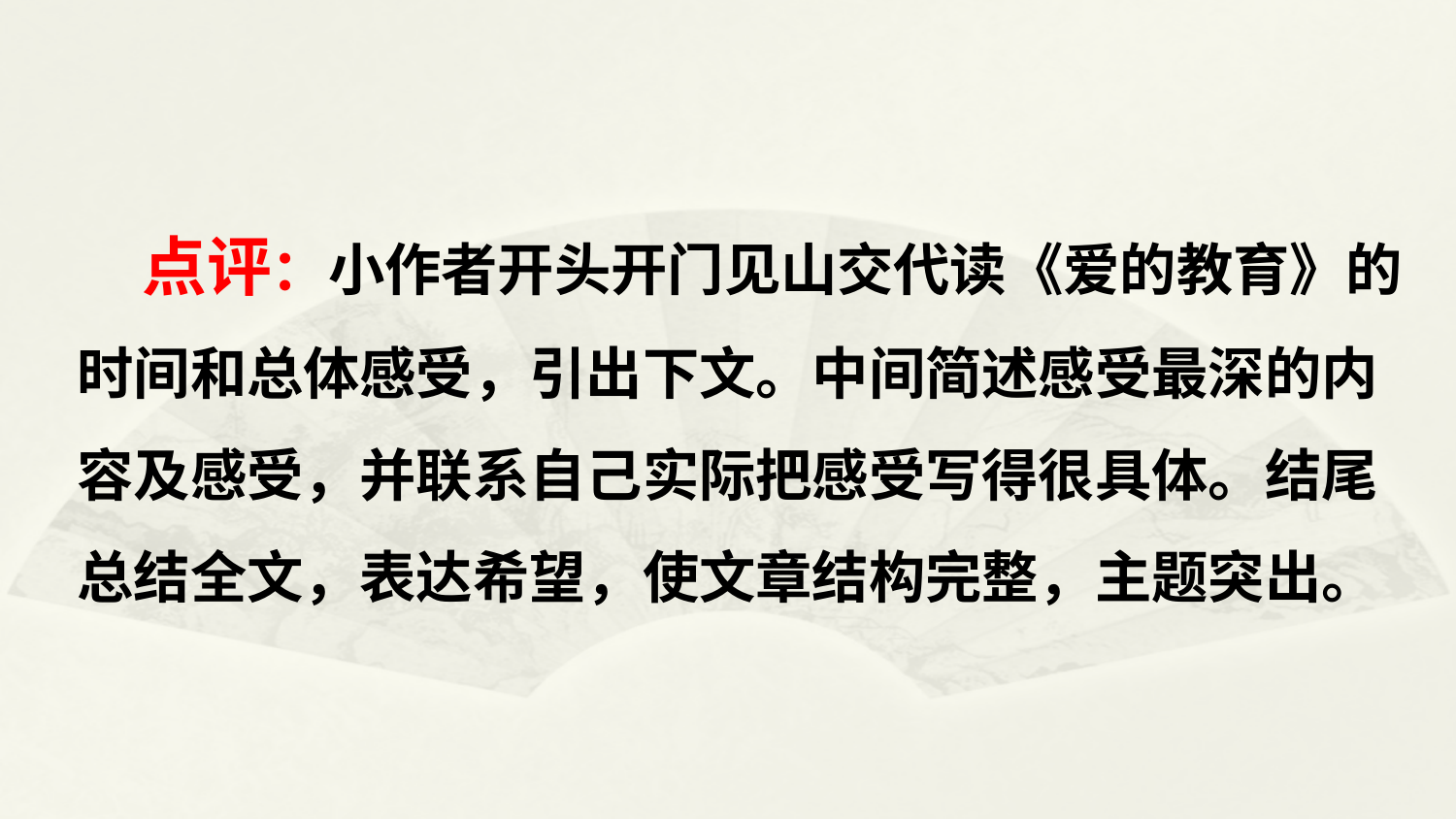

点评：小作者开头开门见山交代读《爱的教育》的时间和总体感受，引出下文。中间简述感受最深的内容及感受，并联系自己实际把感受写得很具体。结尾总结全文，表达希望，使文章结构完整，主题突出。